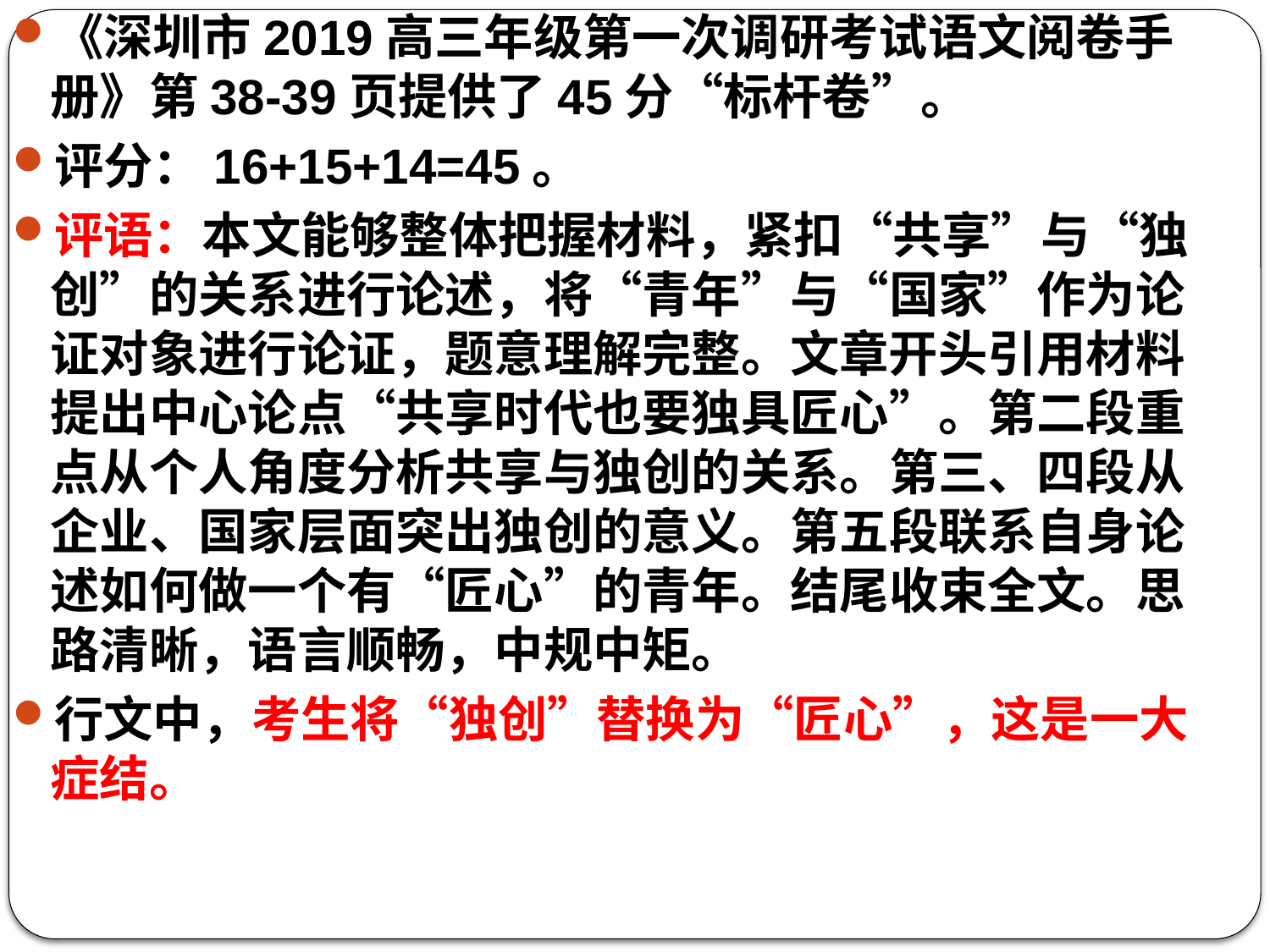

《深圳市2019高三年级第一次调研考试语文阅卷手册》第38-39页提供了45分“标杆卷”。
评分：16+15+14=45。
评语：本文能够整体把握材料，紧扣“共享”与“独创”的关系进行论述，将“青年”与“国家”作为论证对象进行论证，题意理解完整。文章开头引用材料提出中心论点“共享时代也要独具匠心”。第二段重点从个人角度分析共享与独创的关系。第三、四段从企业、国家层面突出独创的意义。第五段联系自身论述如何做一个有“匠心”的青年。结尾收束全文。思路清晰，语言顺畅，中规中矩。
行文中，考生将“独创”替换为“匠心”，这是一大症结。